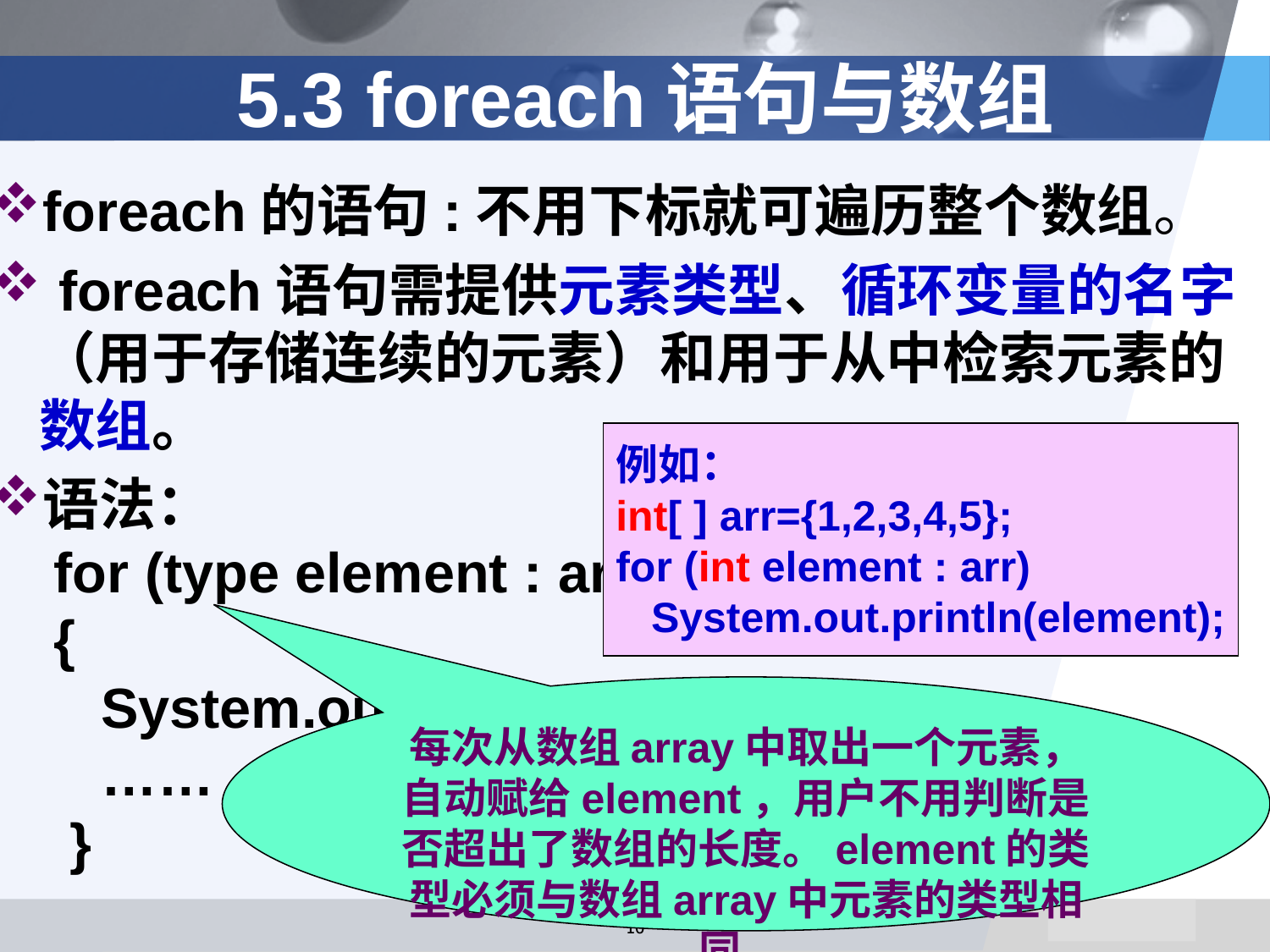

# 5.3 foreach语句与数组
foreach的语句:不用下标就可遍历整个数组。
 foreach语句需提供元素类型、循环变量的名字（用于存储连续的元素）和用于从中检索元素的数组。
语法：
    for (type element : array)
    {
       System.out.println(element);
       ……
     }

例如：
int[ ] arr={1,2,3,4,5};
for (int element : arr)
   System.out.println(element);
每次从数组array中取出一个元素，自动赋给element，用户不用判断是否超出了数组的长度。element的类型必须与数组array中元素的类型相同。

10